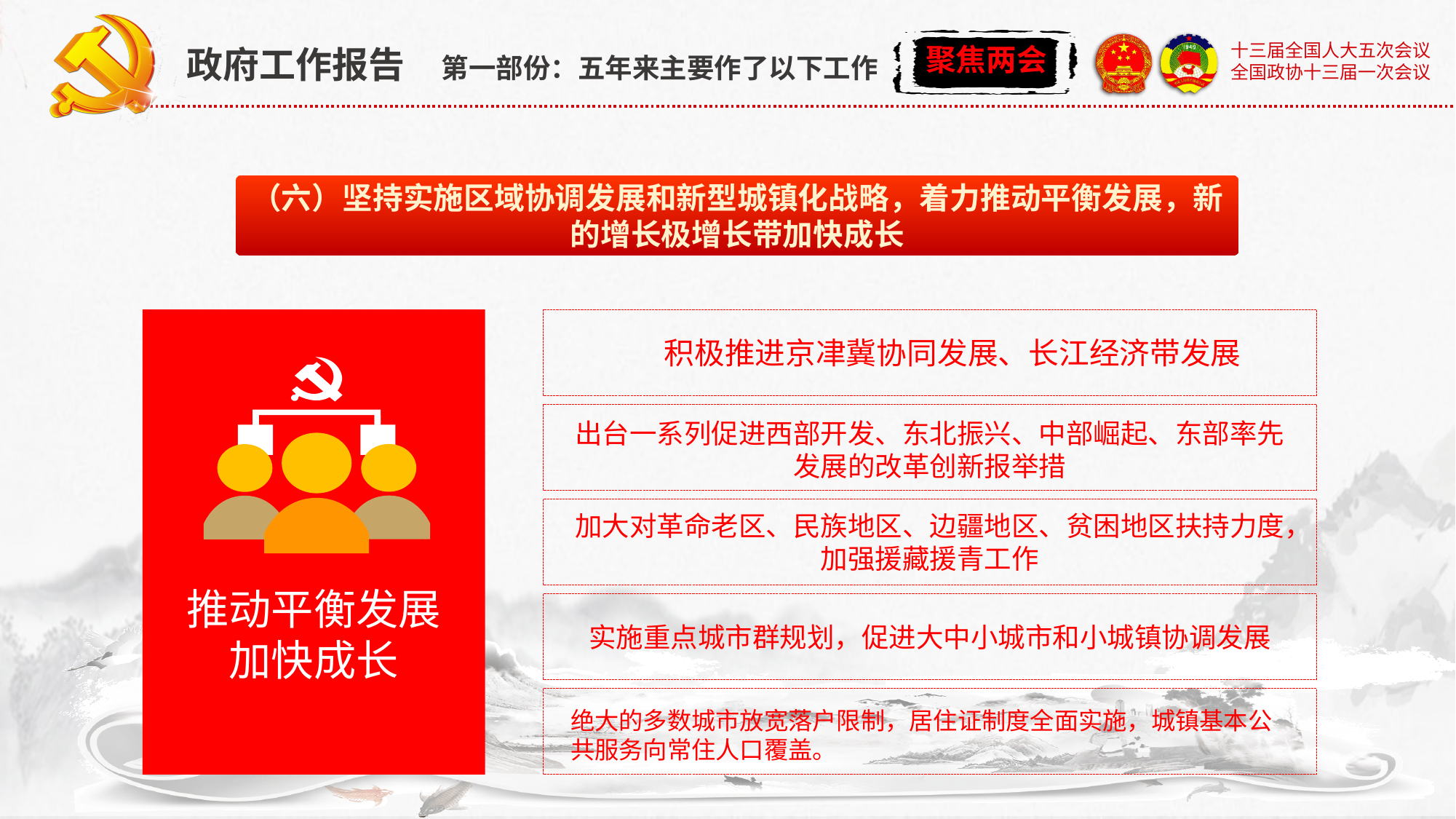

政府工作报告  第一部份：五年来主要作了以下工作
（六）坚持实施区域协调发展和新型城镇化战略，着力推动平衡发展，新的增长极增长带加快成长

积极推进京冿冀协同发展、长江经济带发展

推动平衡发展
加快成长

出台一系列促进西部开发、东北振兴、中部崛起、东部率先发展的改革创新报举措

加大对革命老区、民族地区、边疆地区、贫困地区扶持力度，加强援藏援青工作

实施重点城市群规划，促进大中小城市和小城镇协调发展

绝大的多数城市放宽落户限制，居住证制度全面实施，城镇基本公共服务向常住人口覆盖。